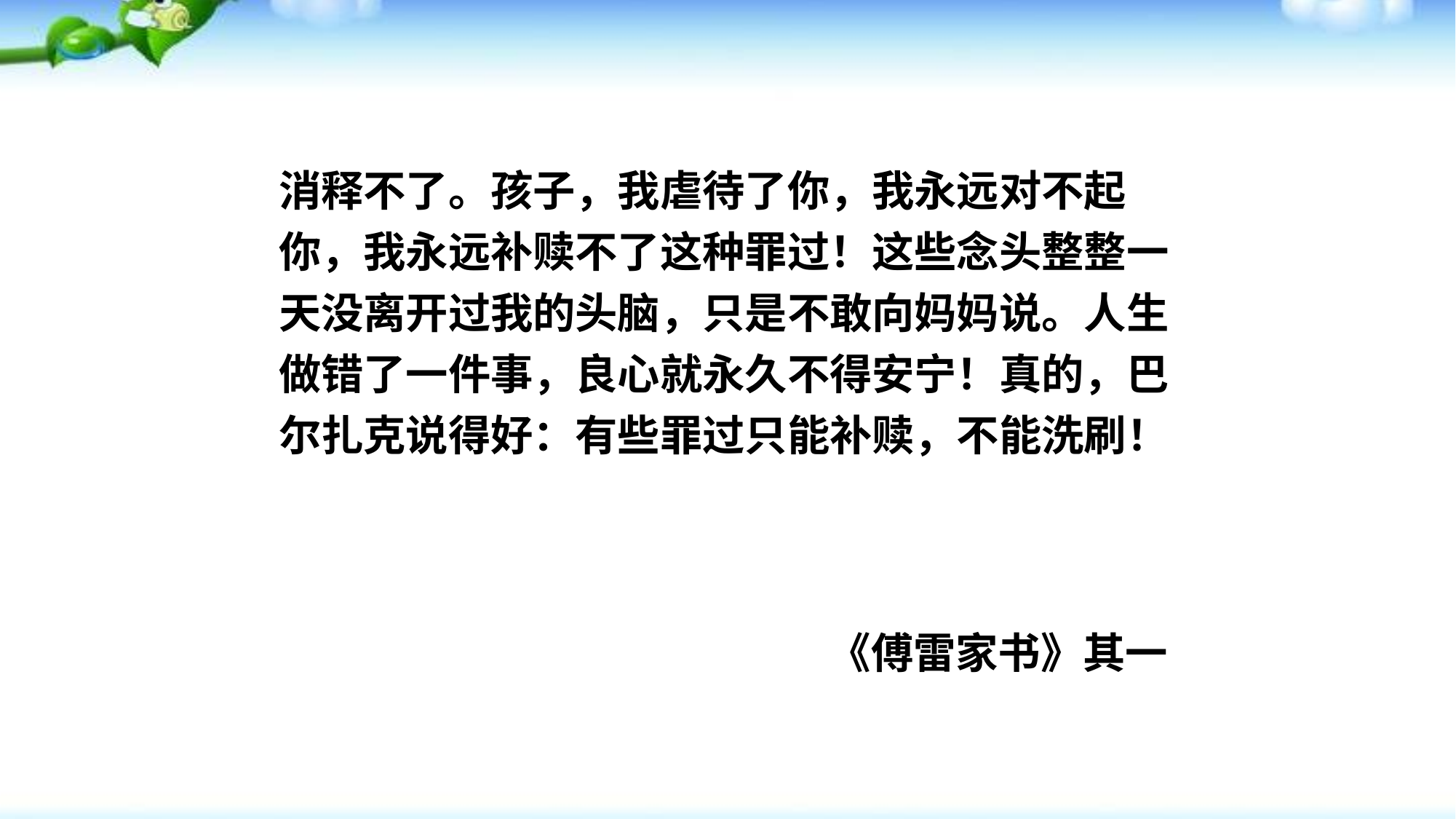

消释不了。孩子，我虐待了你，我永远对不起你，我永远补赎不了这种罪过！这些念头整整一天没离开过我的头脑，只是不敢向妈妈说。人生做错了一件事，良心就永久不得安宁！真的，巴尔扎克说得好：有些罪过只能补赎，不能洗刷！
《傅雷家书》其一